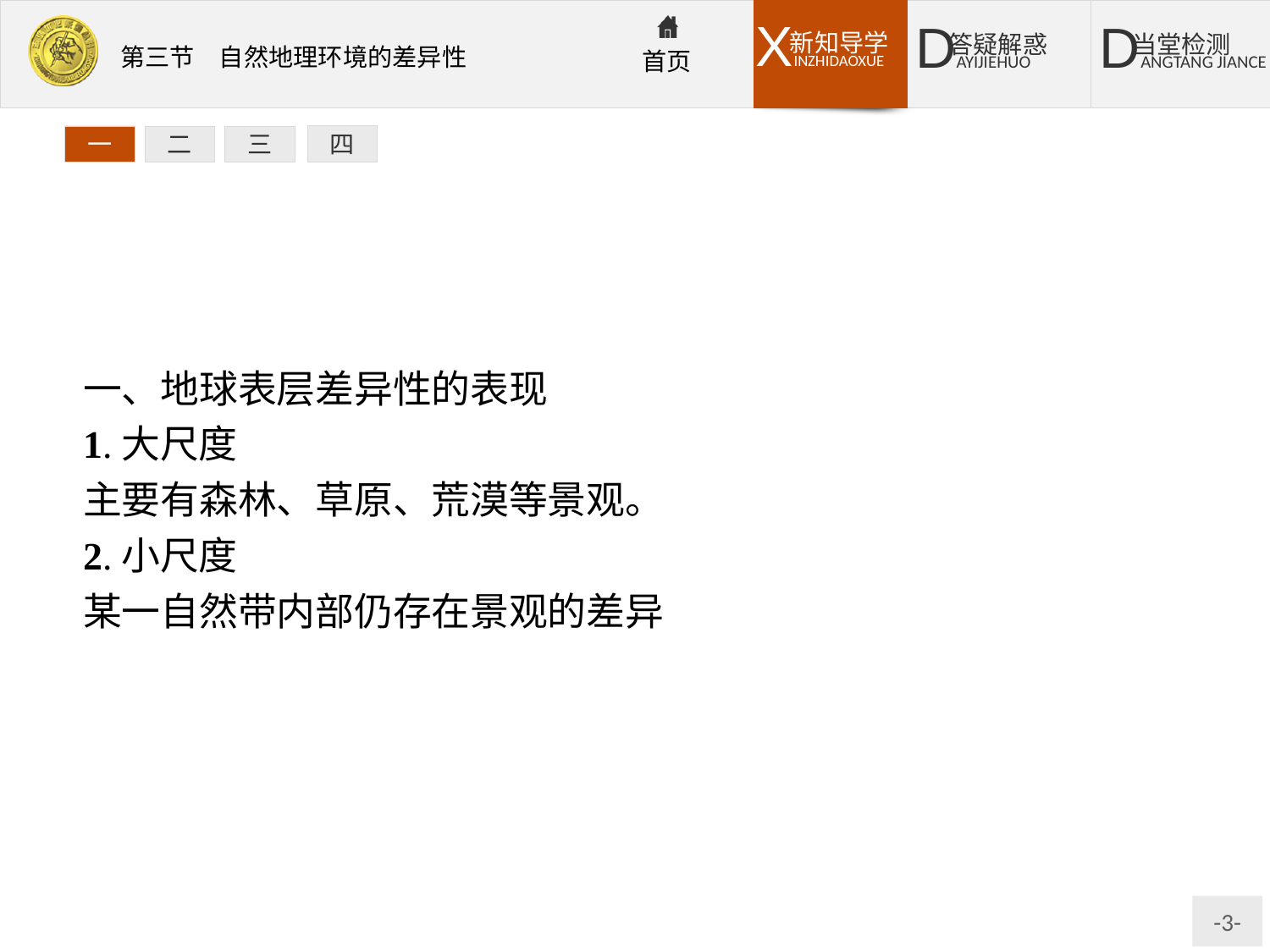

四
一
二
三
一、地球表层差异性的表现
1.大尺度
主要有森林、草原、荒漠等景观。
2.小尺度
某一自然带内部仍存在景观的差异